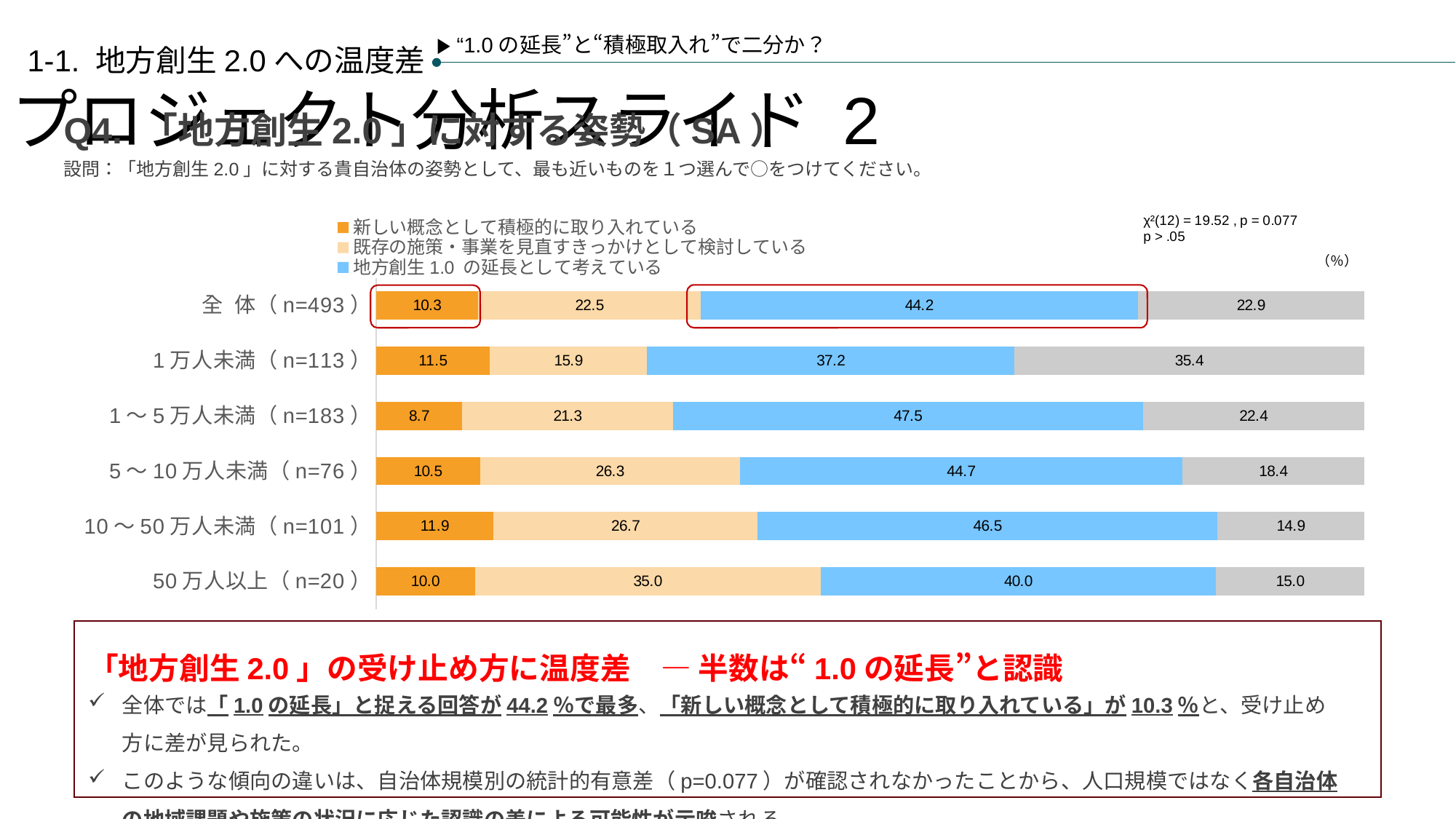

▶ “1.0の延長”と“積極取入れ”で二分か？
プロジェクト分析スライド 2
1-1. 地方創生2.0への温度差
Q4. 「地方創生2.0」に対する姿勢（SA）
設問：「地方創生2.0」に対する貴自治体の姿勢として、最も近いものを１つ選んで○をつけてください。

### Chart

| Category | 新しい概念として積極的に取り入れている | 既存の施策・事業を見直すきっかけとして検討している | 地方創生1.0 の延長として考えている | まだ特に意識していない |
|---|---|---|---|---|
|   全  体（n=493） | 10.344827586206897 | 22.515212981744423 | 44.21906693711968 | 22.920892494929006 |
| 1万人未満（n=113） | 11.504424778761061 | 15.929203539823009 | 37.16814159292036 | 35.39823008849557 |
| 1～5万人未満（n=183） | 8.743169398907105 | 21.311475409836063 | 47.540983606557376 | 22.404371584699454 |
| 5～10万人未満（n=76） | 10.526315789473683 | 26.31578947368421 | 44.73684210526316 | 18.421052631578945 |
| 10～50万人未満（n=101） | 11.881188118811881 | 26.732673267326735 | 46.53465346534654 | 14.85148514851485 |
| 50万人以上（n=20） | 10.0 | 35.0 | 40.0 | 15.0 |

「地方創生2.0」の受け止め方に温度差　― 半数は“1.0の延長”と認識
全体では「1.0の延長」と捉える回答が44.2％で最多、「新しい概念として積極的に取り入れている」が10.3％と、受け止め方に差が見られた。
このような傾向の違いは、自治体規模別の統計的有意差（p=0.077）が確認されなかったことから、人口規模ではなく各自治体の地域課題や施策の状況に応じた認識の差による可能性が示唆される。